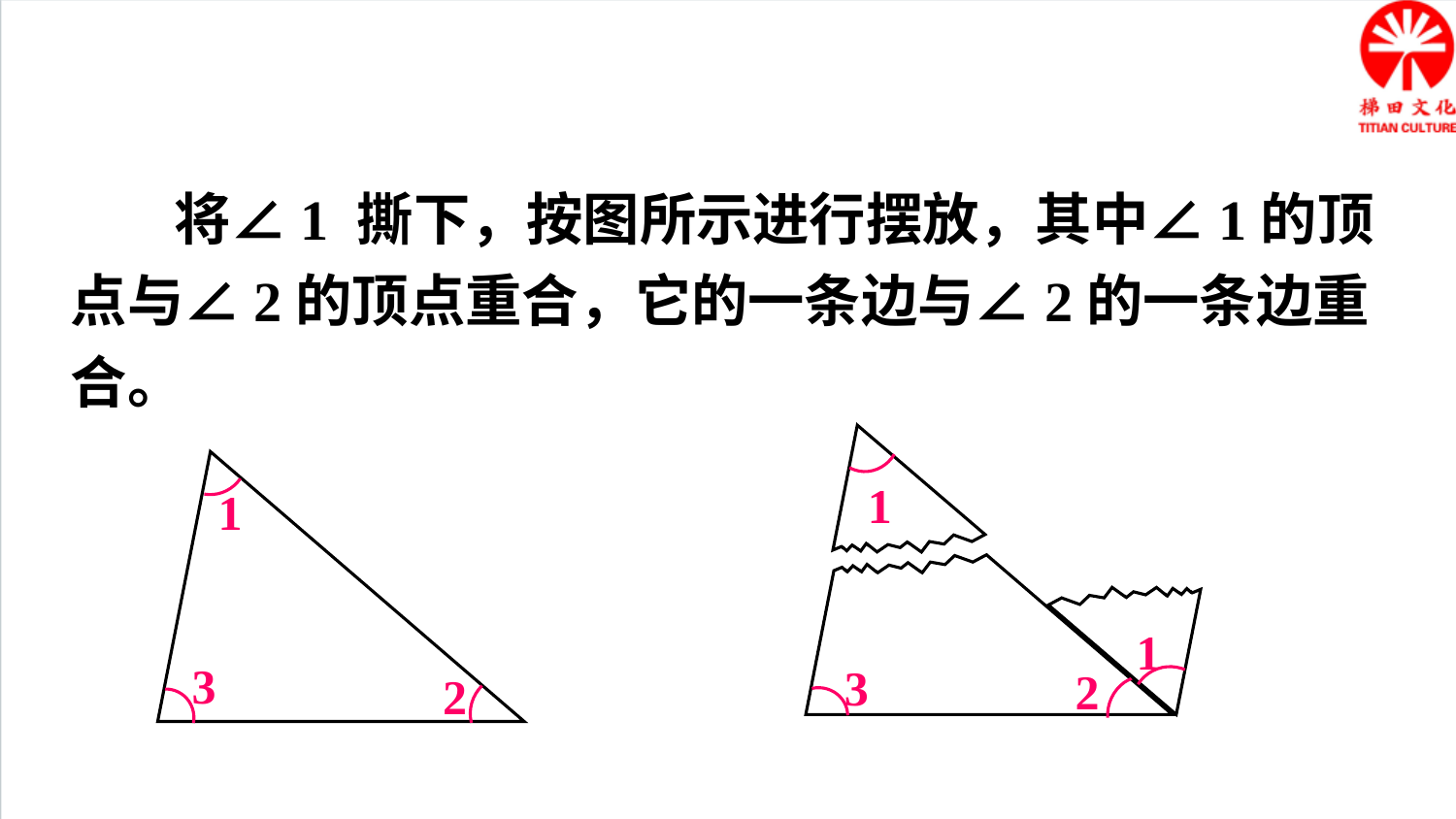

将∠1 撕下，按图所示进行摆放，其中∠1的顶点与∠2的顶点重合，它的一条边与∠2的一条边重合。

1

1
3
2

3
2

1